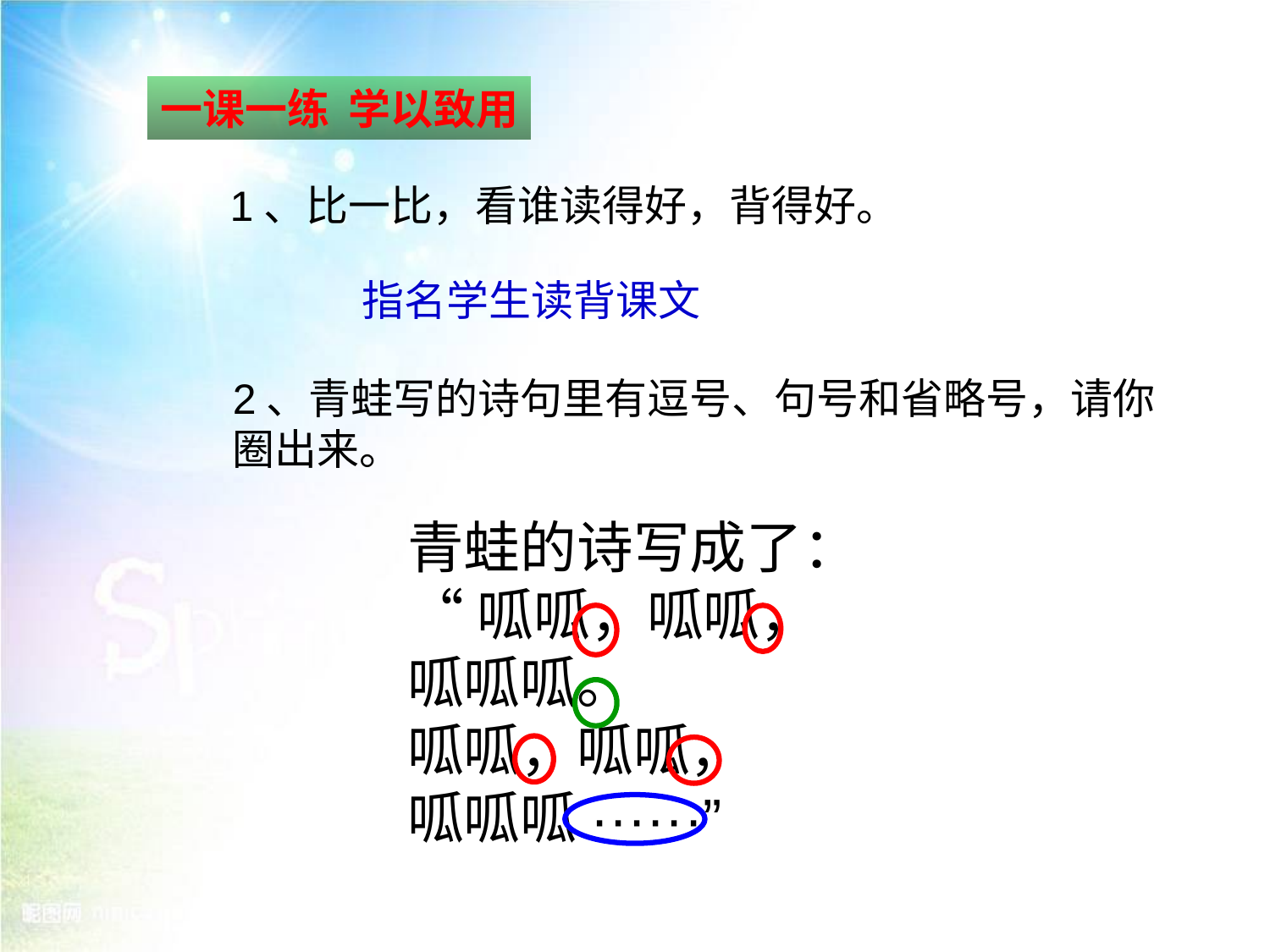

一课一练  学以致用
1、比一比，看谁读得好，背得好。
指名学生读背课文
2、青蛙写的诗句里有逗号、句号和省略号，请你
圈出来。
青蛙的诗写成了：
“呱呱，呱呱，
呱呱呱。
呱呱，呱呱，
呱呱呱······”